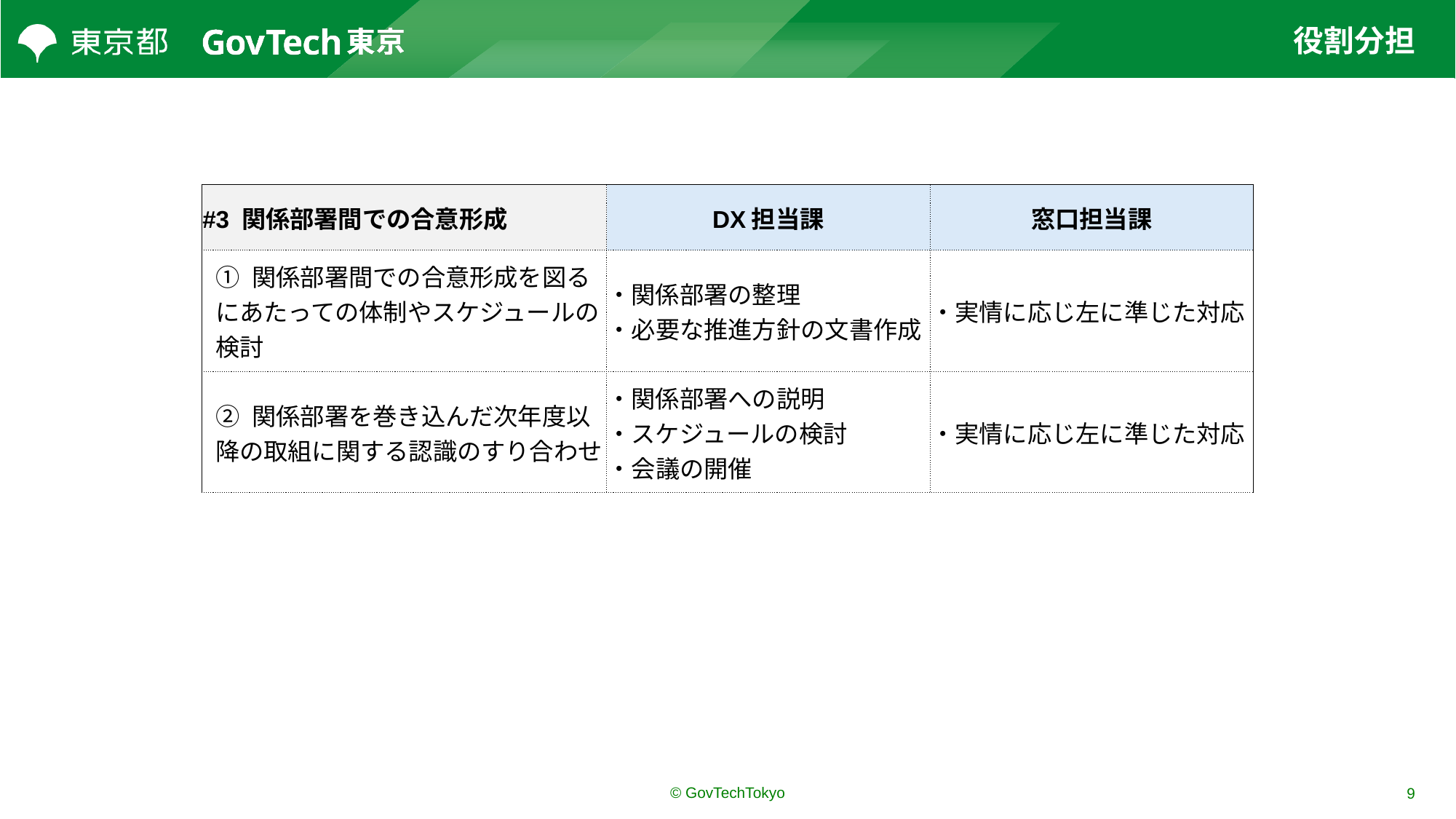

# 役割分担
| #3 関係部署間での合意形成 | DX担当課 | 窓口担当課 |
| --- | --- | --- |
| ① 関係部署間での合意形成を図るにあたっての体制やスケジュールの検討 | ・関係部署の整理 ・必要な推進方針の文書作成 | ・実情に応じ左に準じた対応 |
| ② 関係部署を巻き込んだ次年度以降の取組に関する認識のすり合わせ | ・関係部署への説明 ・スケジュールの検討 ・会議の開催 | ・実情に応じ左に準じた対応 |
© GovTechTokyo
9